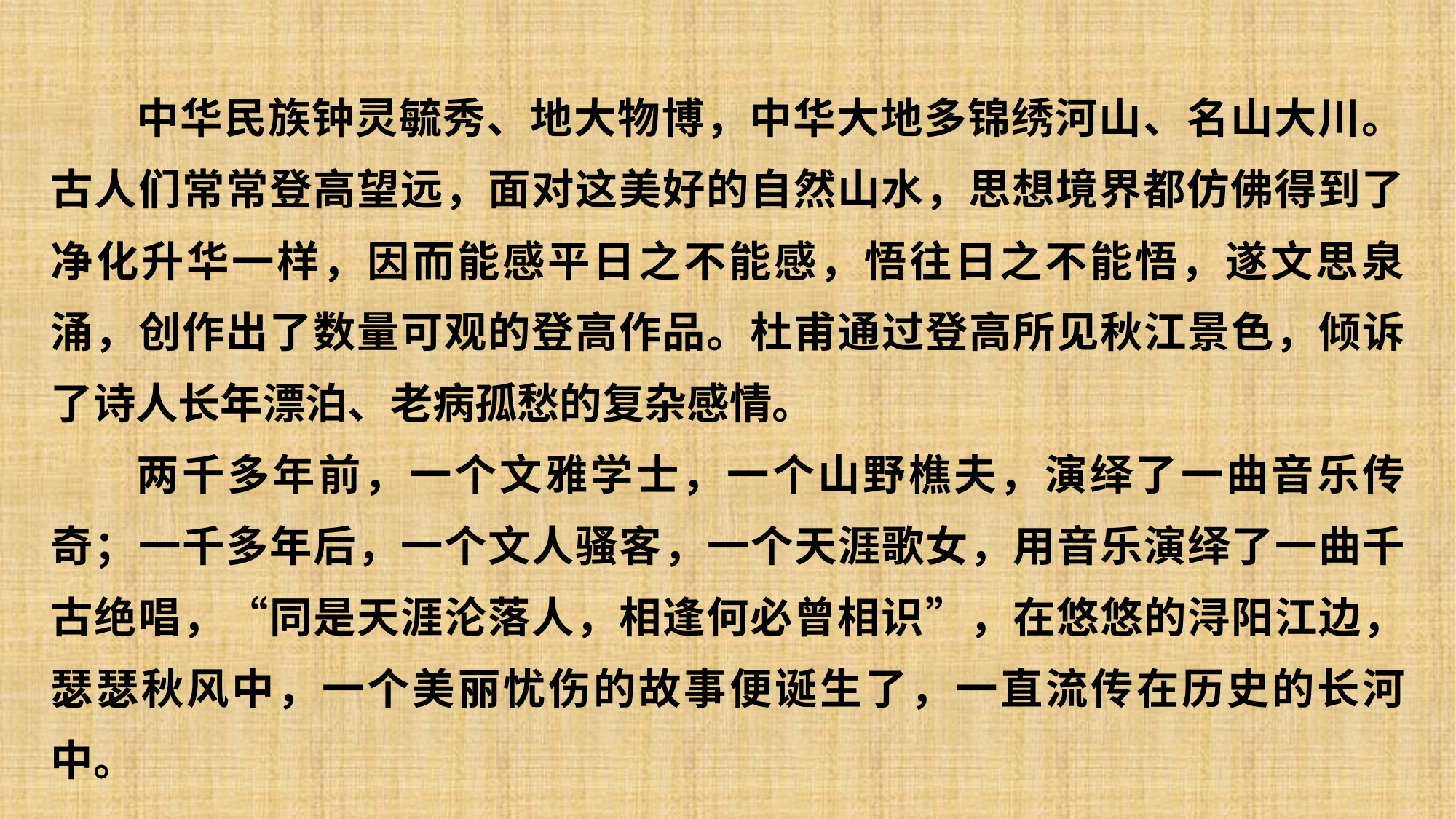

中华民族钟灵毓秀、地大物博，中华大地多锦绣河山、名山大川。古人们常常登高望远，面对这美好的自然山水，思想境界都仿佛得到了净化升华一样，因而能感平日之不能感，悟往日之不能悟，遂文思泉涌，创作出了数量可观的登高作品。杜甫通过登高所见秋江景色，倾诉了诗人长年漂泊、老病孤愁的复杂感情。
两千多年前，一个文雅学士，一个山野樵夫，演绎了一曲音乐传奇；一千多年后，一个文人骚客，一个天涯歌女，用音乐演绎了一曲千古绝唱，“同是天涯沦落人，相逢何必曾相识”，在悠悠的浔阳江边，瑟瑟秋风中，一个美丽忧伤的故事便诞生了，一直流传在历史的长河中。